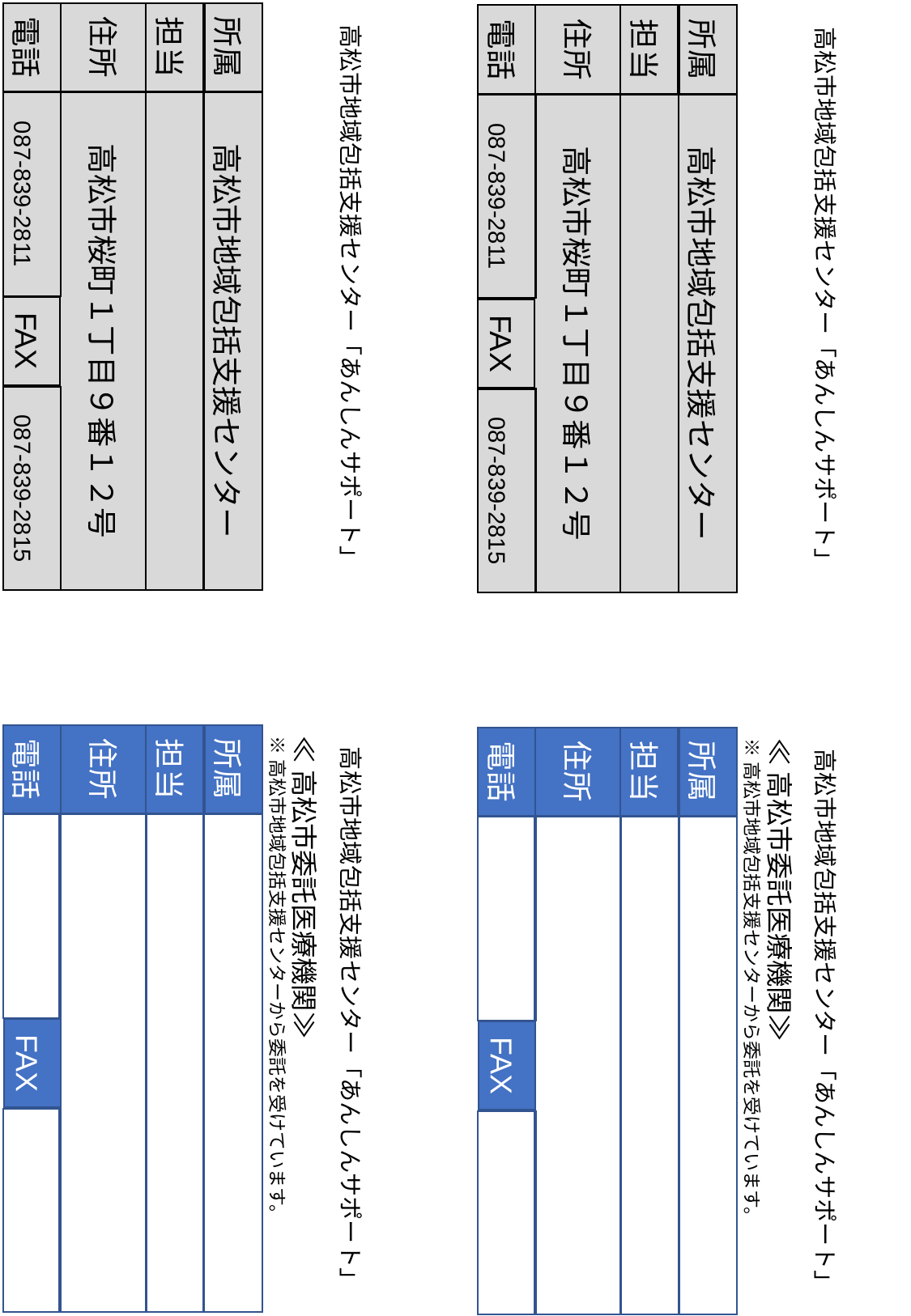

住所
住所
担当
電話
所属
担当
電話
所属
087-839-2811
087-839-2811
高松市地域包括支援センター「あんしんサポート」
高松市地域包括支援センター「あんしんサポート」
高松市桜町１丁目９番１２号
高松市桜町１丁目９番１２号

高松市地域包括支援センター
FAX

高松市地域包括支援センター
FAX
087-839-2815
087-839-2815
住所
住所
担当
電話
所属
担当
電話
所属

≪高松市委託医療機関≫
※高松市地域包括支援センターから委託を受けています。
≪高松市委託医療機関≫
※高松市地域包括支援センターから委託を受けています。
高松市地域包括支援センター「あんしんサポート」
高松市地域包括支援センター「あんしんサポート」

FAX

FAX